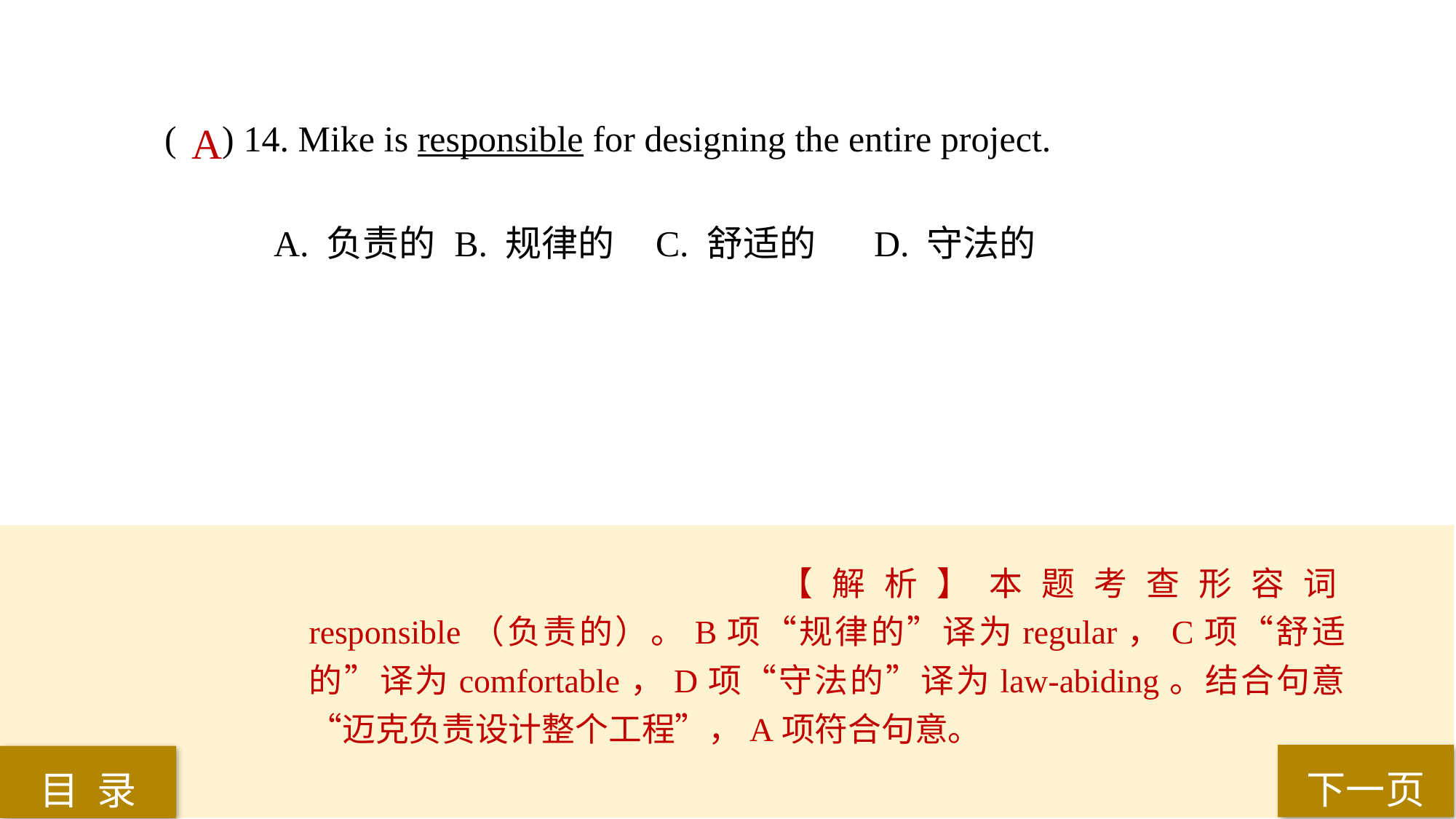

(     ) 14. Mike is responsible for designing the entire project.

A. 负责的	 B. 规律的 	C. 舒适的 	D. 守法的
A
【解析】本题考查形容词responsible（负责的）。B项“规律的”译为regular，C项“舒适的”译为comfortable，D项“守法的”译为law-abiding。结合句意“迈克负责设计整个工程”，A项符合句意。